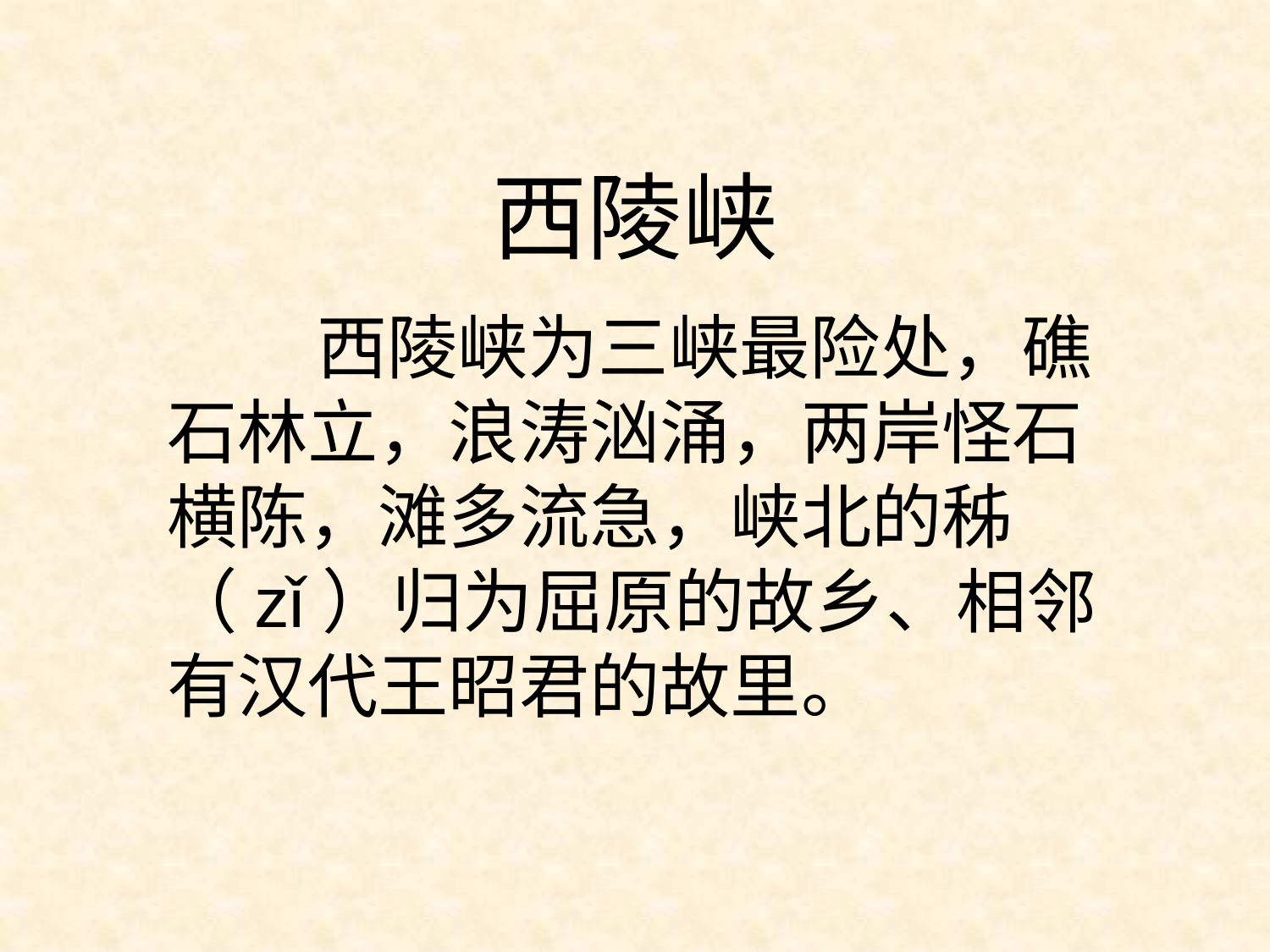

西陵峡
西陵峡为三峡最险处，礁石林立，浪涛汹涌，两岸怪石横陈，滩多流急，峡北的秭（zǐ）归为屈原的故乡、相邻有汉代王昭君的故里。